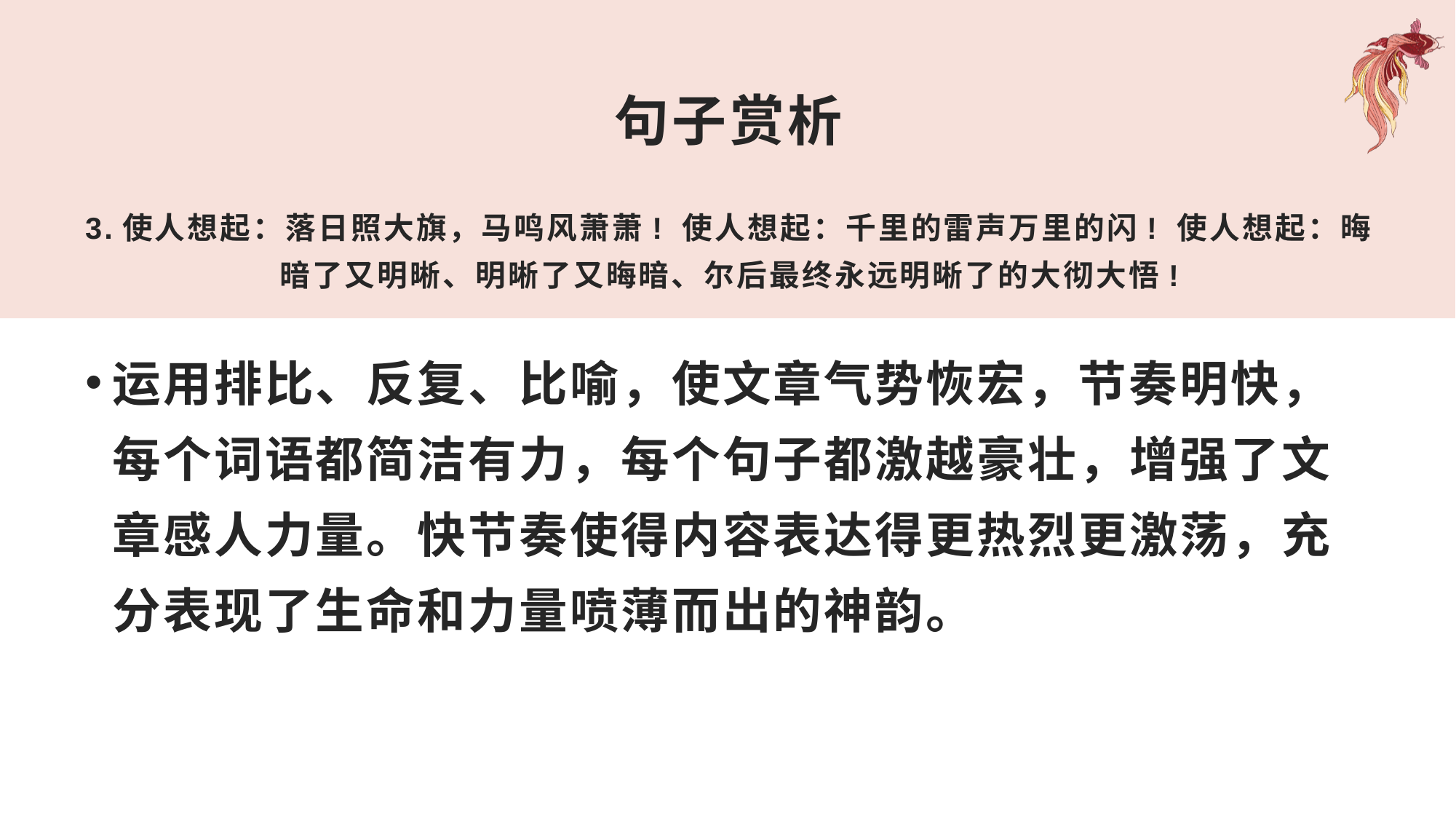

# 句子赏析
3.使人想起：落日照大旗，马鸣风萧萧! 使人想起：千里的雷声万里的闪! 使人想起：晦暗了又明晰、明晰了又晦暗、尔后最终永远明晰了的大彻大悟!
运用排比、反复、比喻，使文章气势恢宏，节奏明快，每个词语都简洁有力，每个句子都激越豪壮，增强了文章感人力量。快节奏使得内容表达得更热烈更激荡，充分表现了生命和力量喷薄而出的神韵。